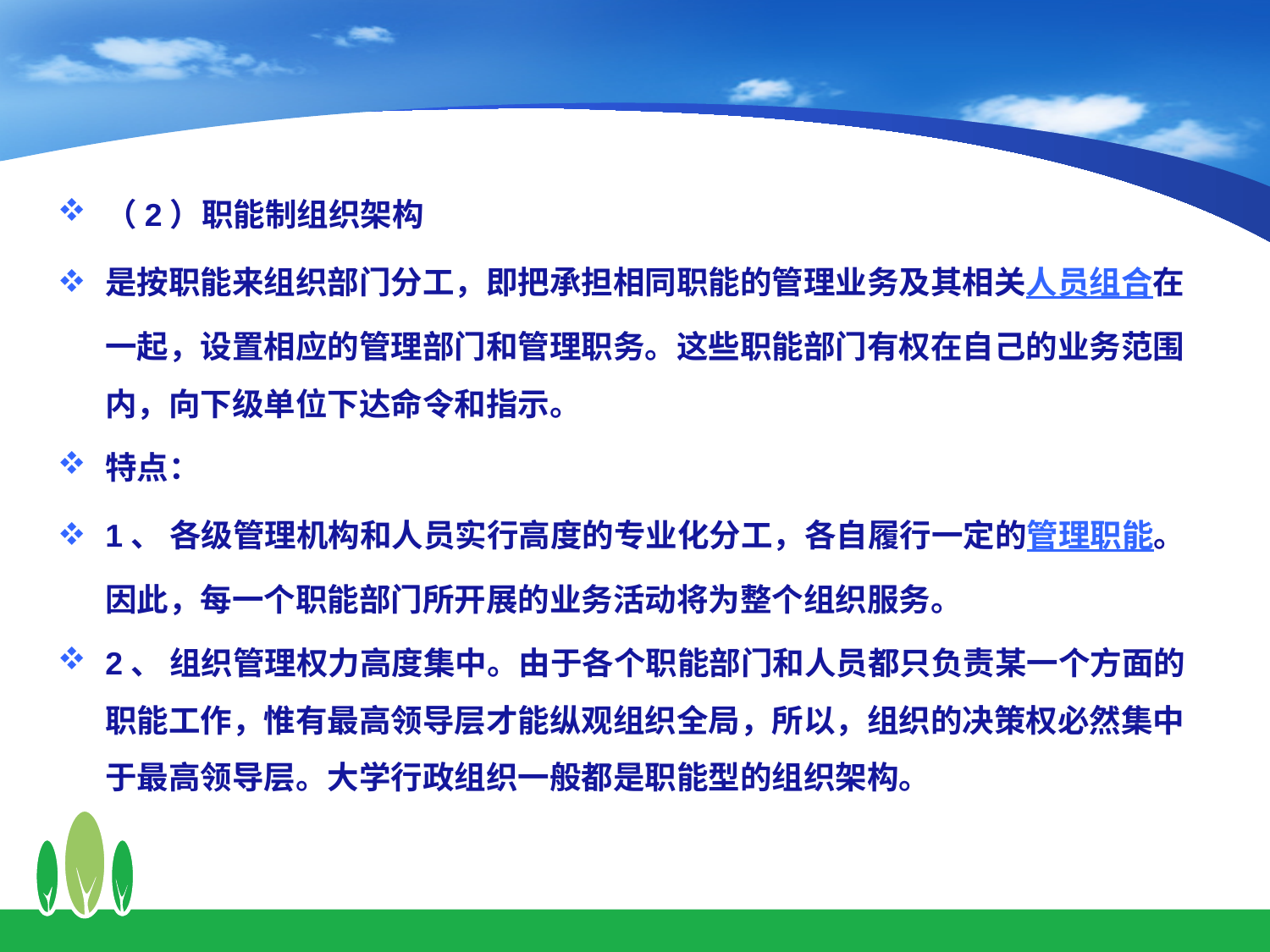

（2）职能制组织架构
是按职能来组织部门分工，即把承担相同职能的管理业务及其相关人员组合在一起，设置相应的管理部门和管理职务。这些职能部门有权在自己的业务范围内，向下级单位下达命令和指示。
特点：
1、 各级管理机构和人员实行高度的专业化分工，各自履行一定的管理职能。因此，每一个职能部门所开展的业务活动将为整个组织服务。
2、 组织管理权力高度集中。由于各个职能部门和人员都只负责某一个方面的职能工作，惟有最高领导层才能纵观组织全局，所以，组织的决策权必然集中于最高领导层。大学行政组织一般都是职能型的组织架构。